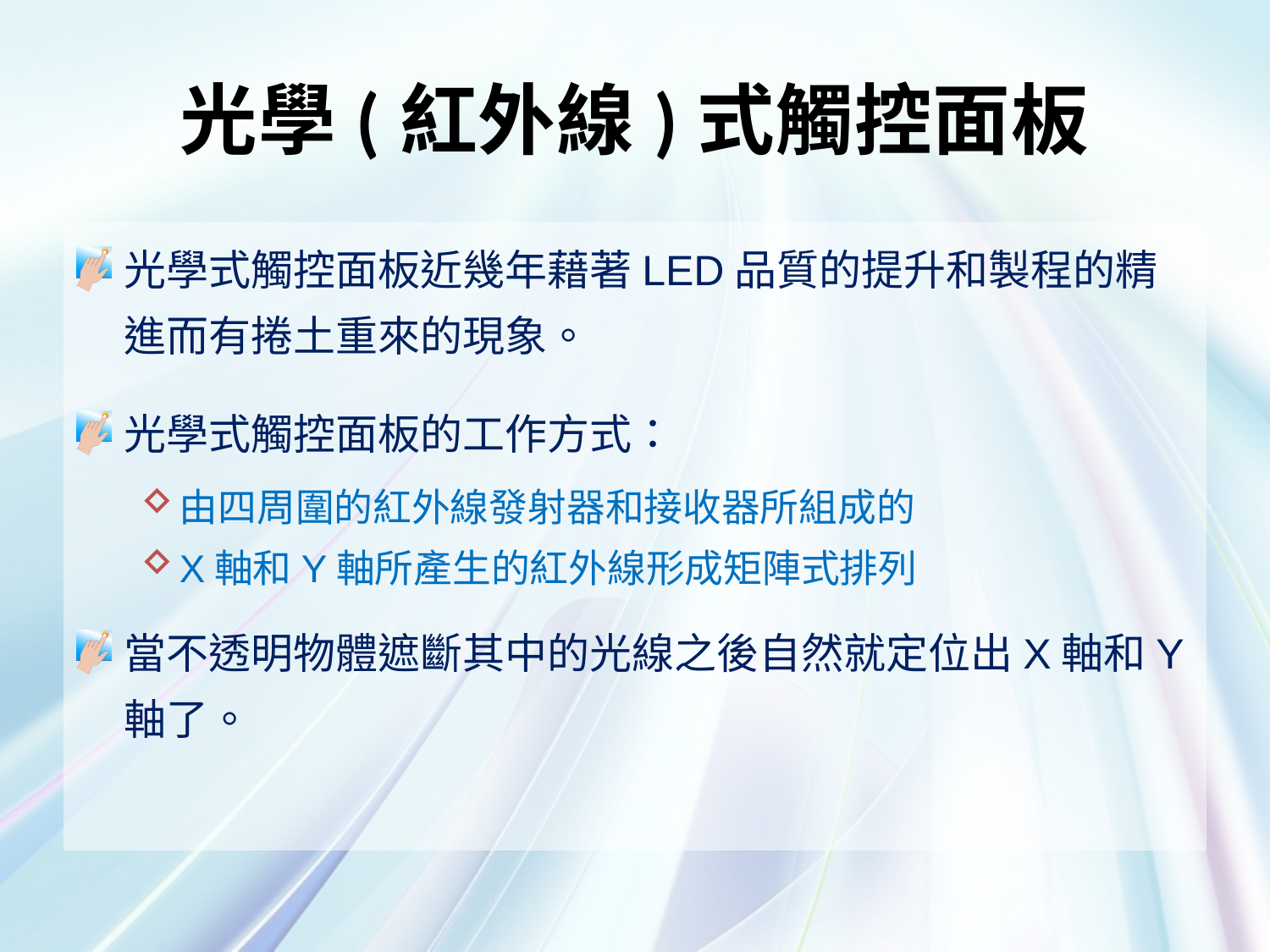

# 光學(紅外線)式觸控面板
光學式觸控面板近幾年藉著LED品質的提升和製程的精進而有捲土重來的現象。
光學式觸控面板的工作方式：
由四周圍的紅外線發射器和接收器所組成的
X軸和Y軸所產生的紅外線形成矩陣式排列
當不透明物體遮斷其中的光線之後自然就定位出X軸和Y軸了。